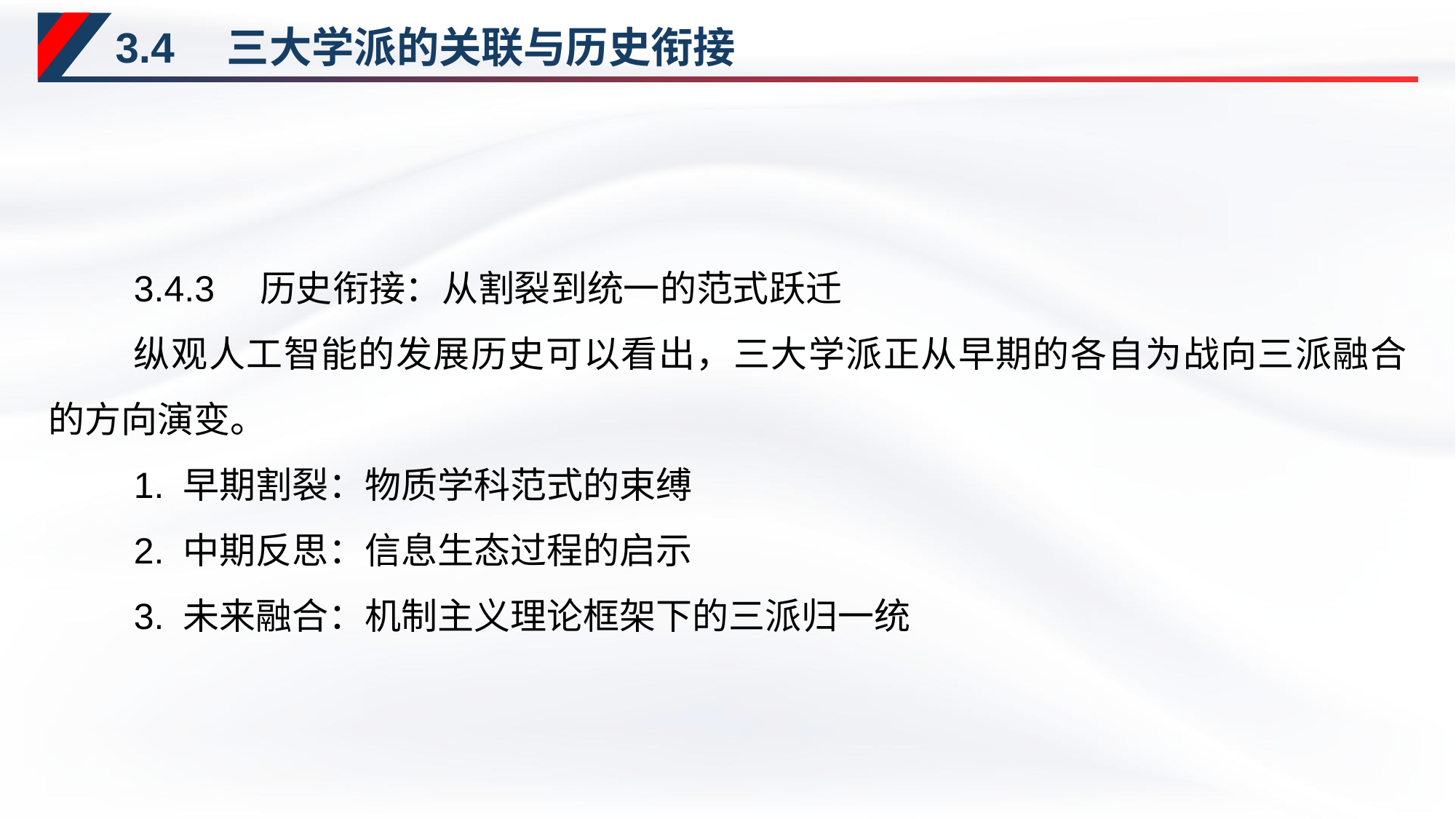

# 3.4　三大学派的关联与历史衔接
3.4.3　历史衔接：从割裂到统一的范式跃迁
纵观人工智能的发展历史可以看出，三大学派正从早期的各自为战向三派融合的方向演变。
1. 早期割裂：物质学科范式的束缚
2. 中期反思：信息生态过程的启示
3. 未来融合：机制主义理论框架下的三派归一统